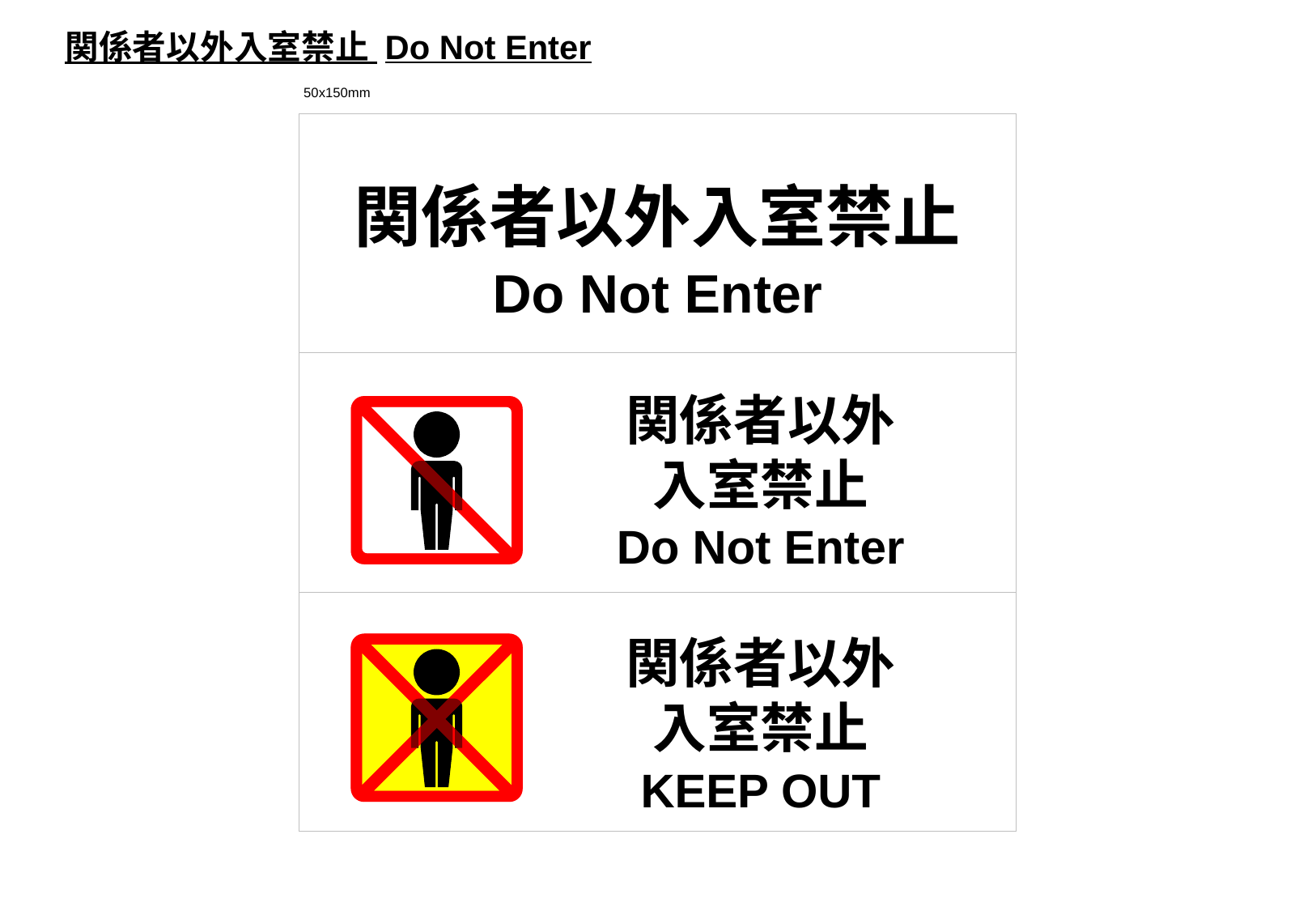

関係者以外入室禁止 Do Not Enter
50x150mm

関係者以外入室禁止
Do Not Enter

関係者以外
入室禁止

Do Not Enter

関係者以外
入室禁止

KEEP OUT